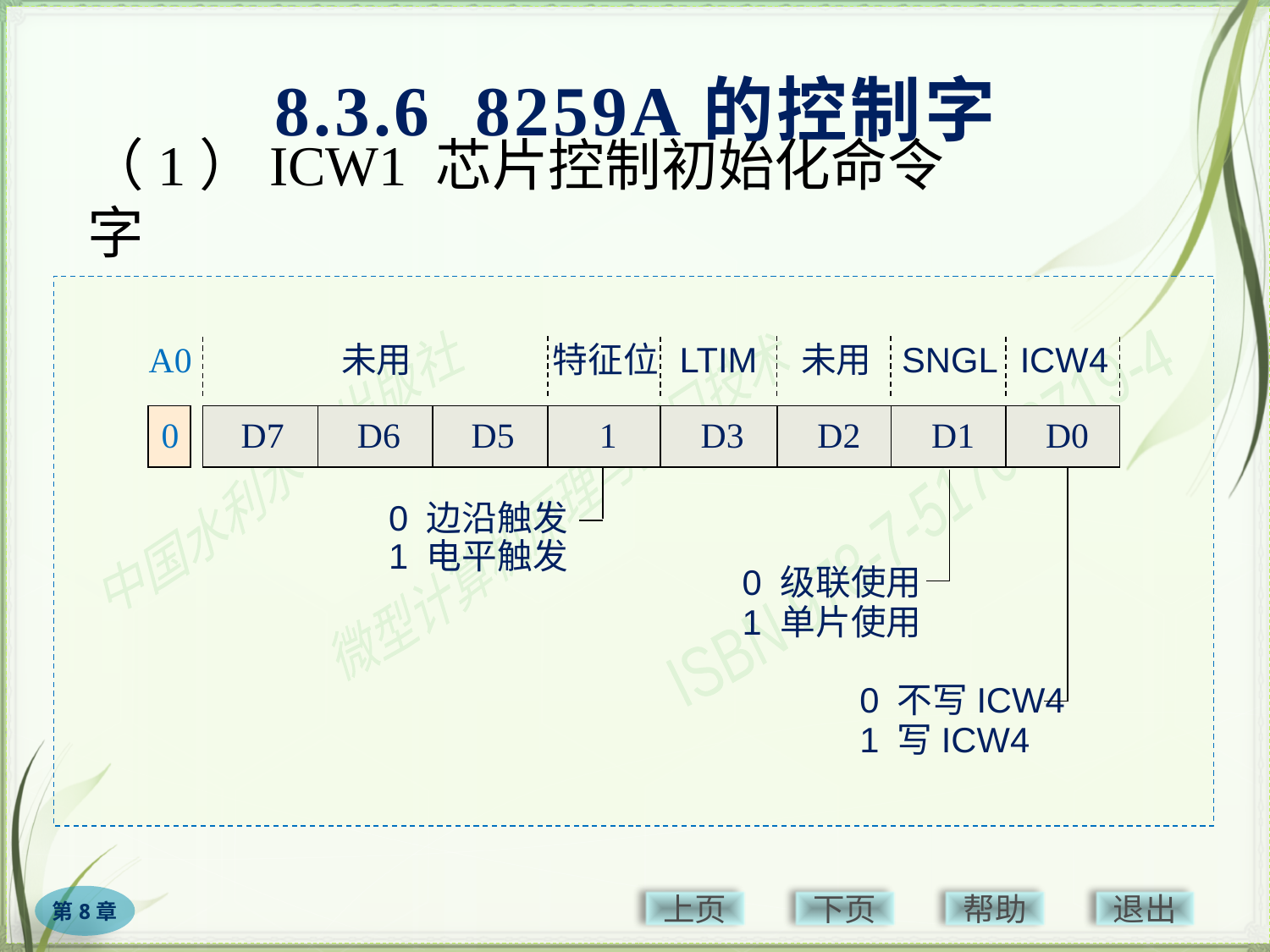

8.3.6  8259A的控制字
# （1）ICW1 芯片控制初始化命令字

未用

特征位

LTIM
未用
SNGL
ICW4

D7
D6
D5
1
D3
D2
D1
D0
0 边沿触发
1 电平触发
0 级联使用
1 单片使用
0 不写ICW4
1 写ICW4
A0

0